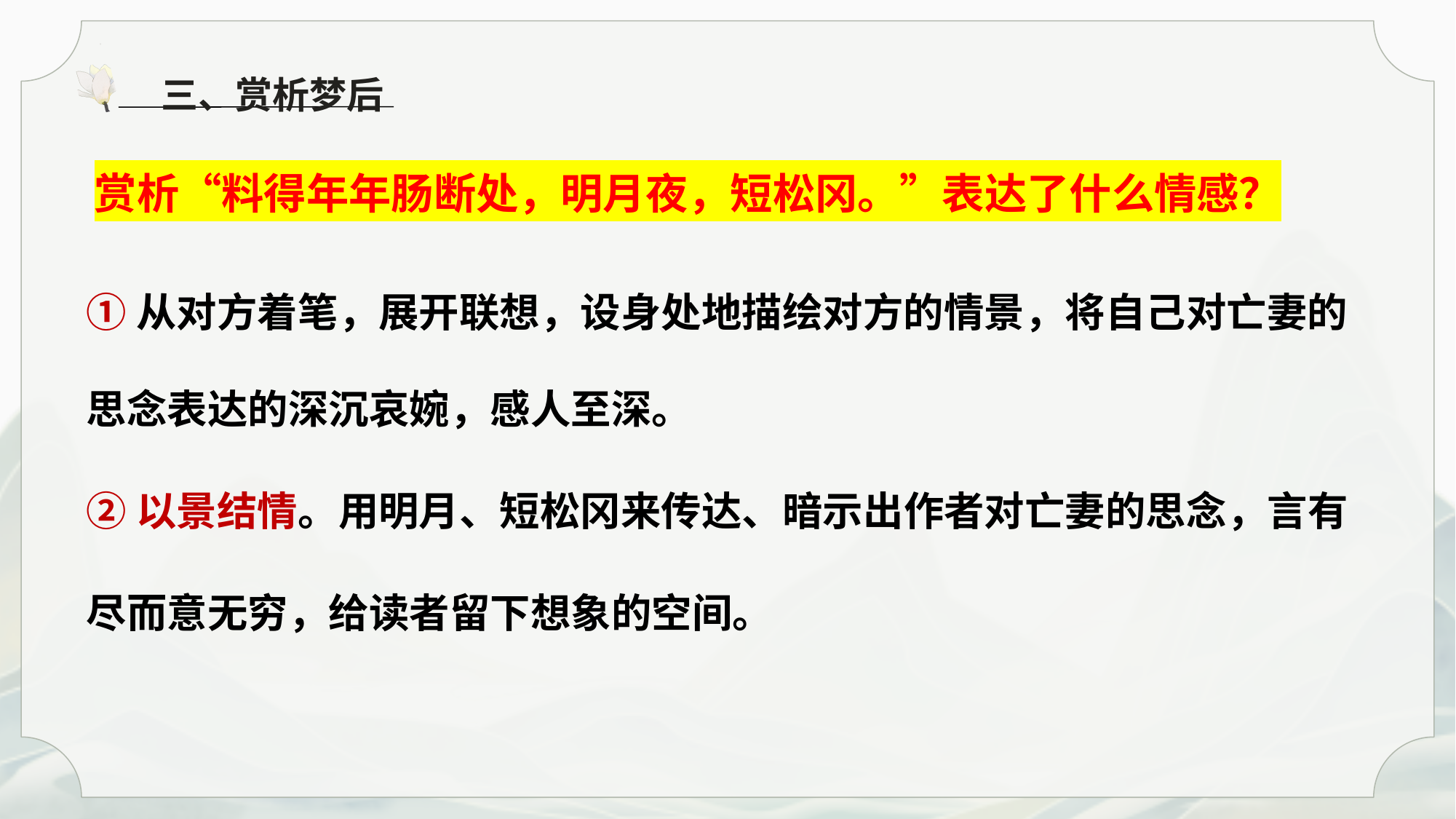

三、赏析梦后

赏析“料得年年肠断处，明月夜，短松冈。”表达了什么情感？

①从对方着笔，展开联想，设身处地描绘对方的情景，将自己对亡妻的思念表达的深沉哀婉，感人至深。
②以景结情。用明月、短松冈来传达、暗示出作者对亡妻的思念，言有尽而意无穷，给读者留下想象的空间。